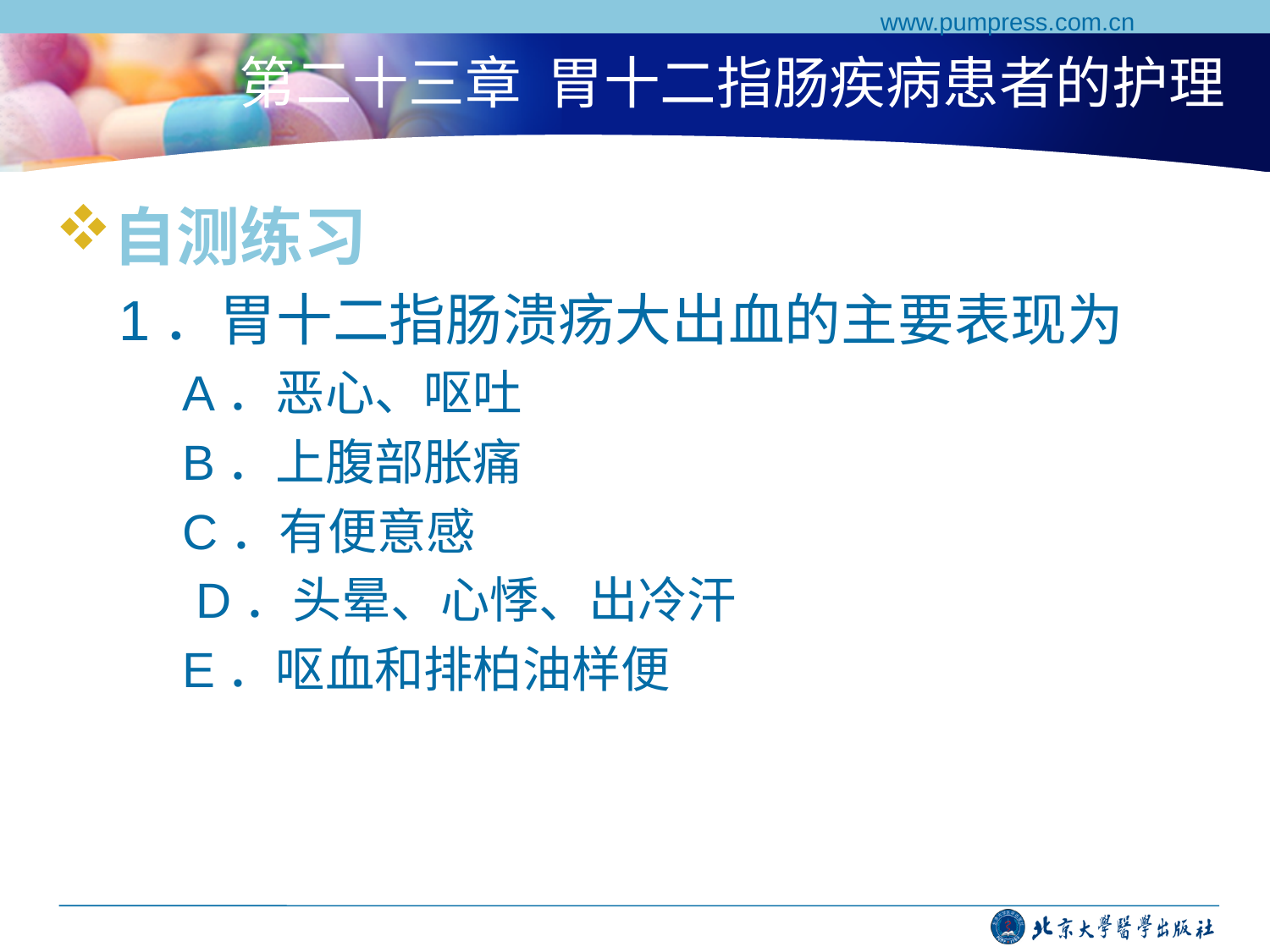

www.pumpress.com.cn
# 第二十三章  胃十二指肠疾病患者的护理
自测练习
1．胃十二指肠溃疡大出血的主要表现为
A．恶心、呕吐
B．上腹部胀痛
C．有便意感
 D．头晕、心悸、出冷汗
E．呕血和排柏油样便